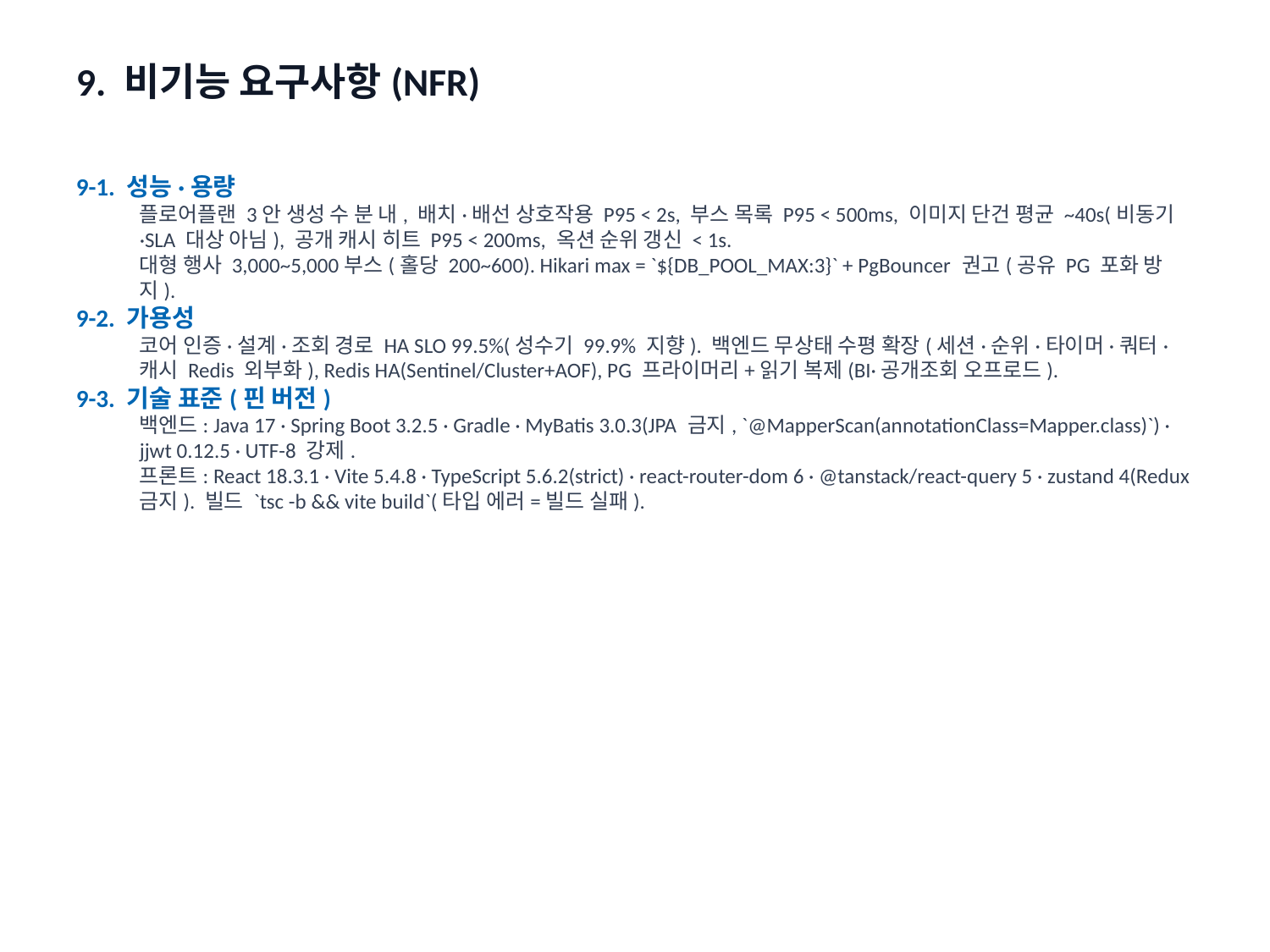

9. 비기능 요구사항(NFR)
9-1. 성능·용량
플로어플랜 3안 생성 수 분 내, 배치·배선 상호작용 P95 < 2s, 부스 목록 P95 < 500ms, 이미지 단건 평균 ~40s(비동기·SLA 대상 아님), 공개 캐시 히트 P95 < 200ms, 옥션 순위 갱신 < 1s.
대형 행사 3,000~5,000부스(홀당 200~600). Hikari max = `${DB_POOL_MAX:3}` + PgBouncer 권고(공유 PG 포화 방지).
9-2. 가용성
코어 인증·설계·조회 경로 HA SLO 99.5%(성수기 99.9% 지향). 백엔드 무상태 수평 확장(세션·순위·타이머·쿼터·캐시 Redis 외부화), Redis HA(Sentinel/Cluster+AOF), PG 프라이머리+읽기 복제(BI·공개조회 오프로드).
9-3. 기술 표준(핀 버전)
백엔드: Java 17 · Spring Boot 3.2.5 · Gradle · MyBatis 3.0.3(JPA 금지, `@MapperScan(annotationClass=Mapper.class)`) · jjwt 0.12.5 · UTF-8 강제.
프론트: React 18.3.1 · Vite 5.4.8 · TypeScript 5.6.2(strict) · react-router-dom 6 · @tanstack/react-query 5 · zustand 4(Redux 금지). 빌드 `tsc -b && vite build`(타입 에러=빌드 실패).